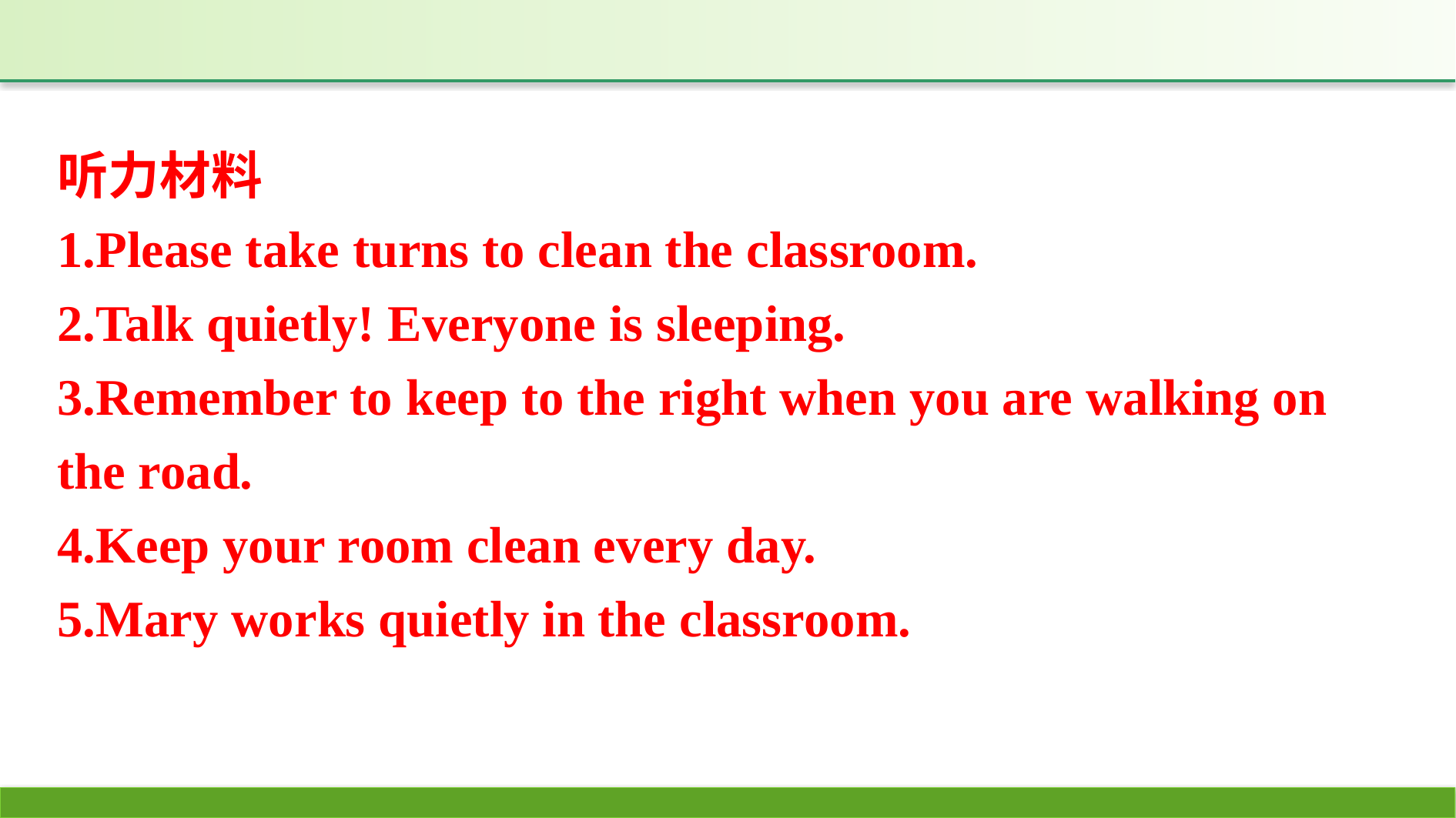

听力材料
1.Please take turns to clean the classroom.
2.Talk quietly! Everyone is sleeping.
3.Remember to keep to the right when you are walking on the road.
4.Keep your room clean every day.
5.Mary works quietly in the classroom.